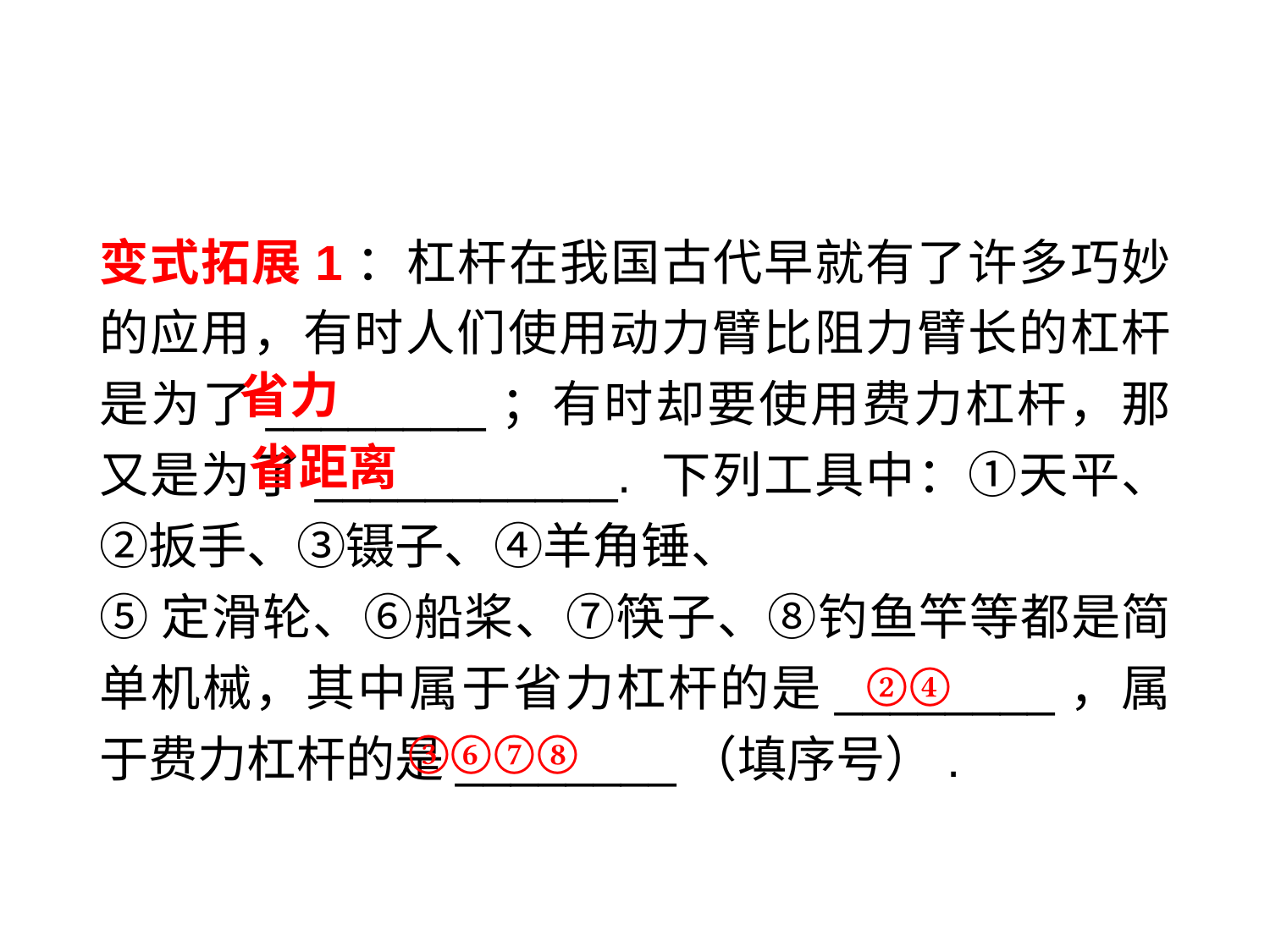

变式拓展1：杠杆在我国古代早就有了许多巧妙的应用，有时人们使用动力臂比阻力臂长的杠杆是为了________；有时却要使用费力杠杆，那又是为了___________. 下列工具中：①天平、②扳手、③镊子、④羊角锤、
⑤定滑轮、⑥船桨、⑦筷子、⑧钓鱼竿等都是简单机械，其中属于省力杠杆的是________，属于费力杠杆的是________（填序号）.
省力
省距离
②④
③⑥⑦⑧